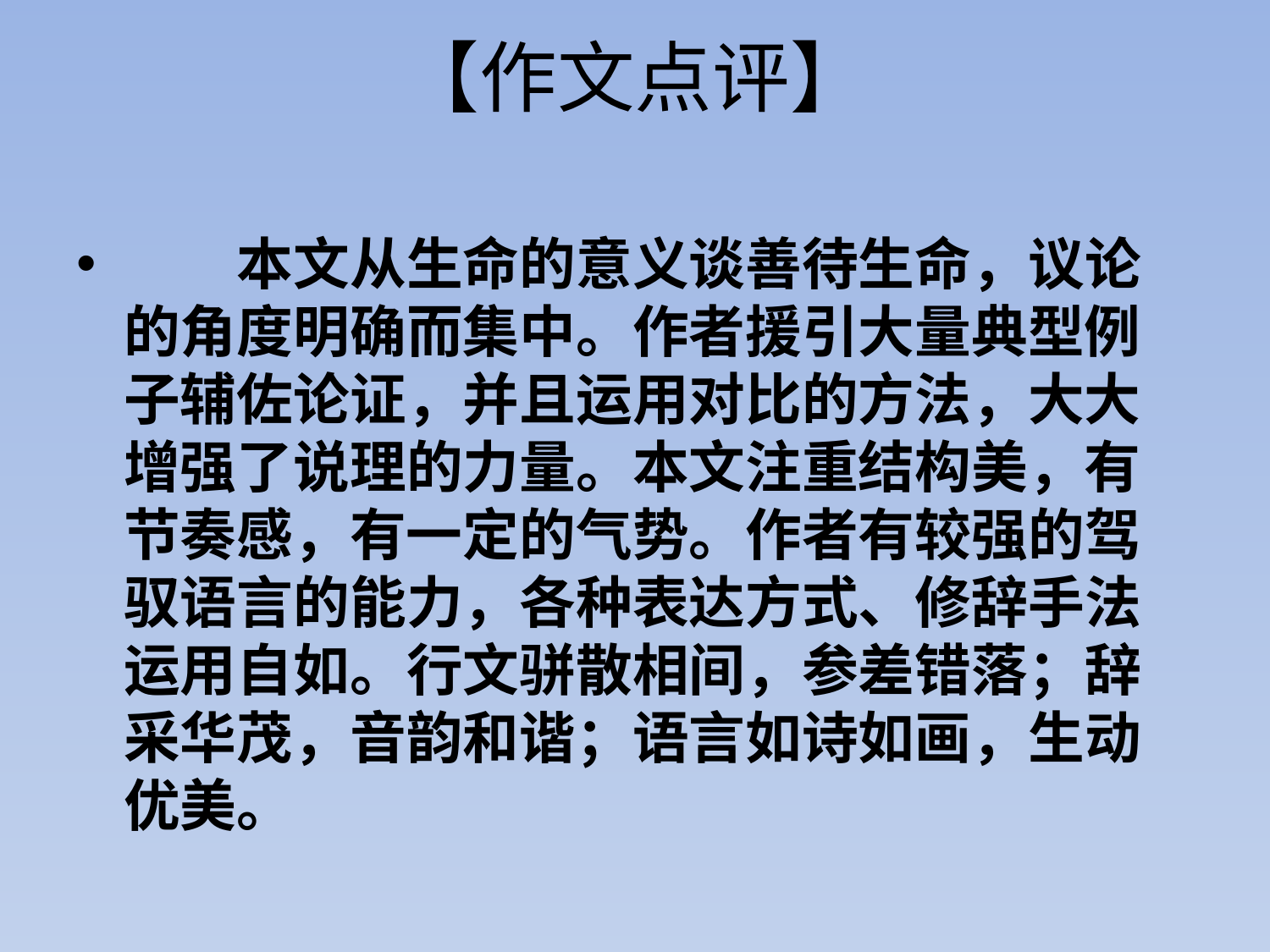

# 【作文点评】
　　本文从生命的意义谈善待生命，议论的角度明确而集中。作者援引大量典型例子辅佐论证，并且运用对比的方法，大大增强了说理的力量。本文注重结构美，有节奏感，有一定的气势。作者有较强的驾驭语言的能力，各种表达方式、修辞手法运用自如。行文骈散相间，参差错落；辞采华茂，音韵和谐；语言如诗如画，生动优美。